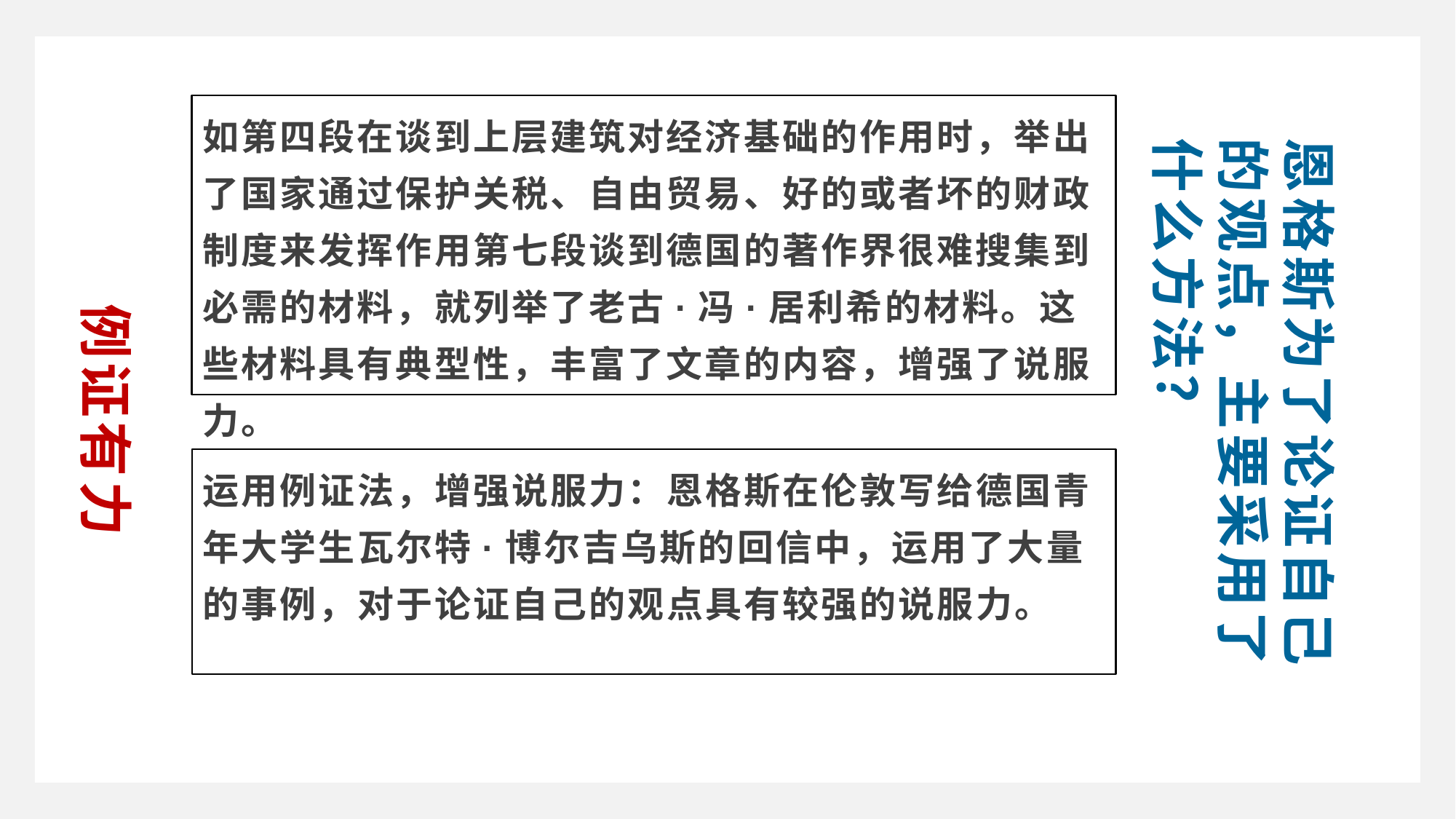

如第四段在谈到上层建筑对经济基础的作用时，举出了国家通过保护关税、自由贸易、好的或者坏的财政制度来发挥作用第七段谈到德国的著作界很难搜集到必需的材料，就列举了老古·冯·居利希的材料。这些材料具有典型性，丰富了文章的内容，增强了说服力。
恩格斯为了论证自己的观点，主要采用了什么方法？
例证有力
运用例证法，增强说服力：恩格斯在伦敦写给德国青年大学生瓦尔特·博尔吉乌斯的回信中，运用了大量的事例，对于论证自己的观点具有较强的说服力。